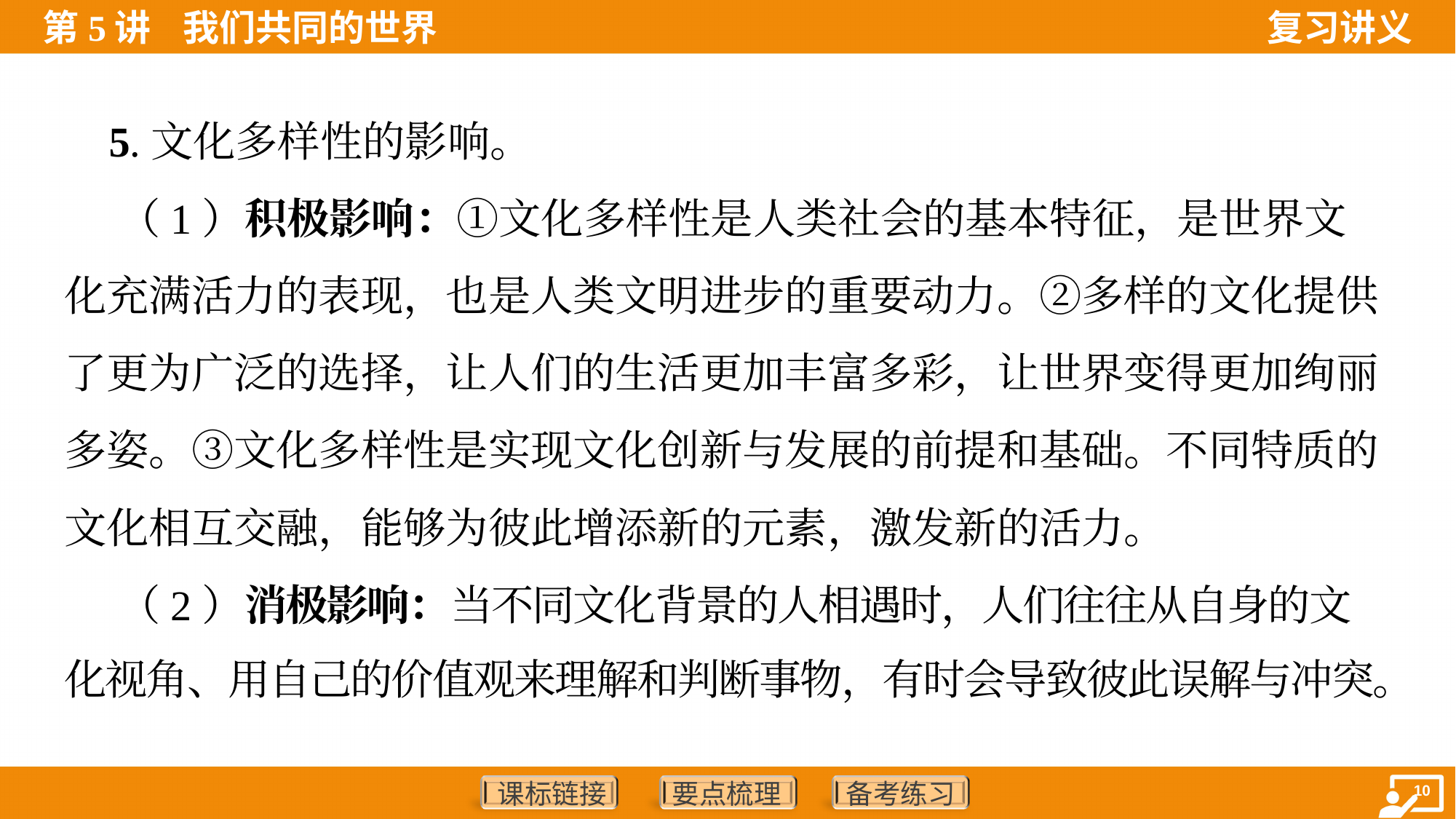

5.文化多样性的影响。
    （1）积极影响：①文化多样性是人类社会的基本特征，是世界文
化充满活力的表现，也是人类文明进步的重要动力。②多样的文化提供
了更为广泛的选择，让人们的生活更加丰富多彩，让世界变得更加绚丽
多姿。③文化多样性是实现文化创新与发展的前提和基础。不同特质的
文化相互交融，能够为彼此增添新的元素，激发新的活力。
    （2）消极影响：当不同文化背景的人相遇时，人们往往从自身的文
化视角、用自己的价值观来理解和判断事物，有时会导致彼此误解与冲突。